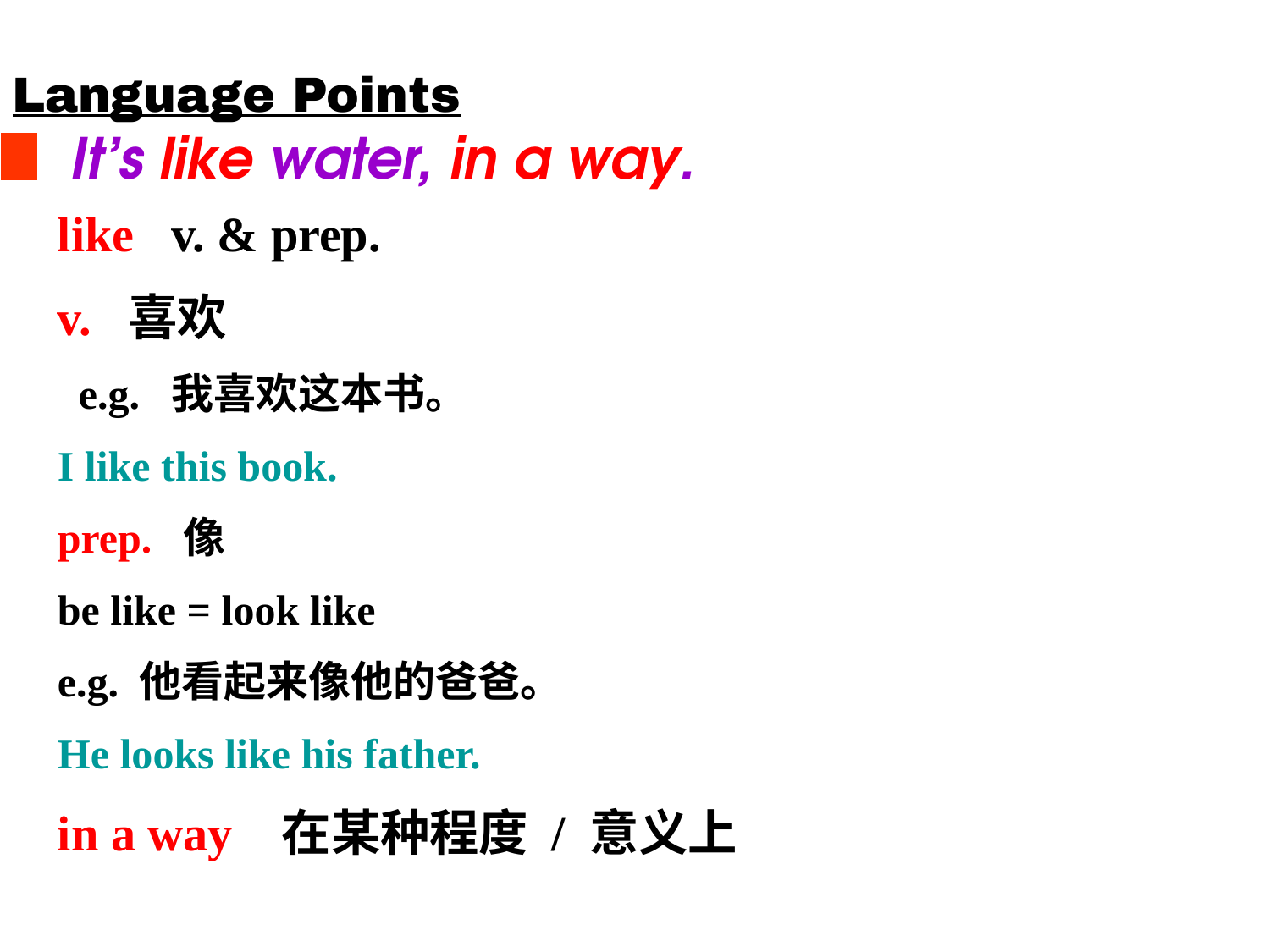

Language Points
It’s like water, in a way.

like   v. & prep.
v.  喜欢
  e.g.  我喜欢这本书。
I like this book.
prep.  像
be like = look like
e.g. 他看起来像他的爸爸。
He looks like his father.
in a way   在某种程度 / 意义上